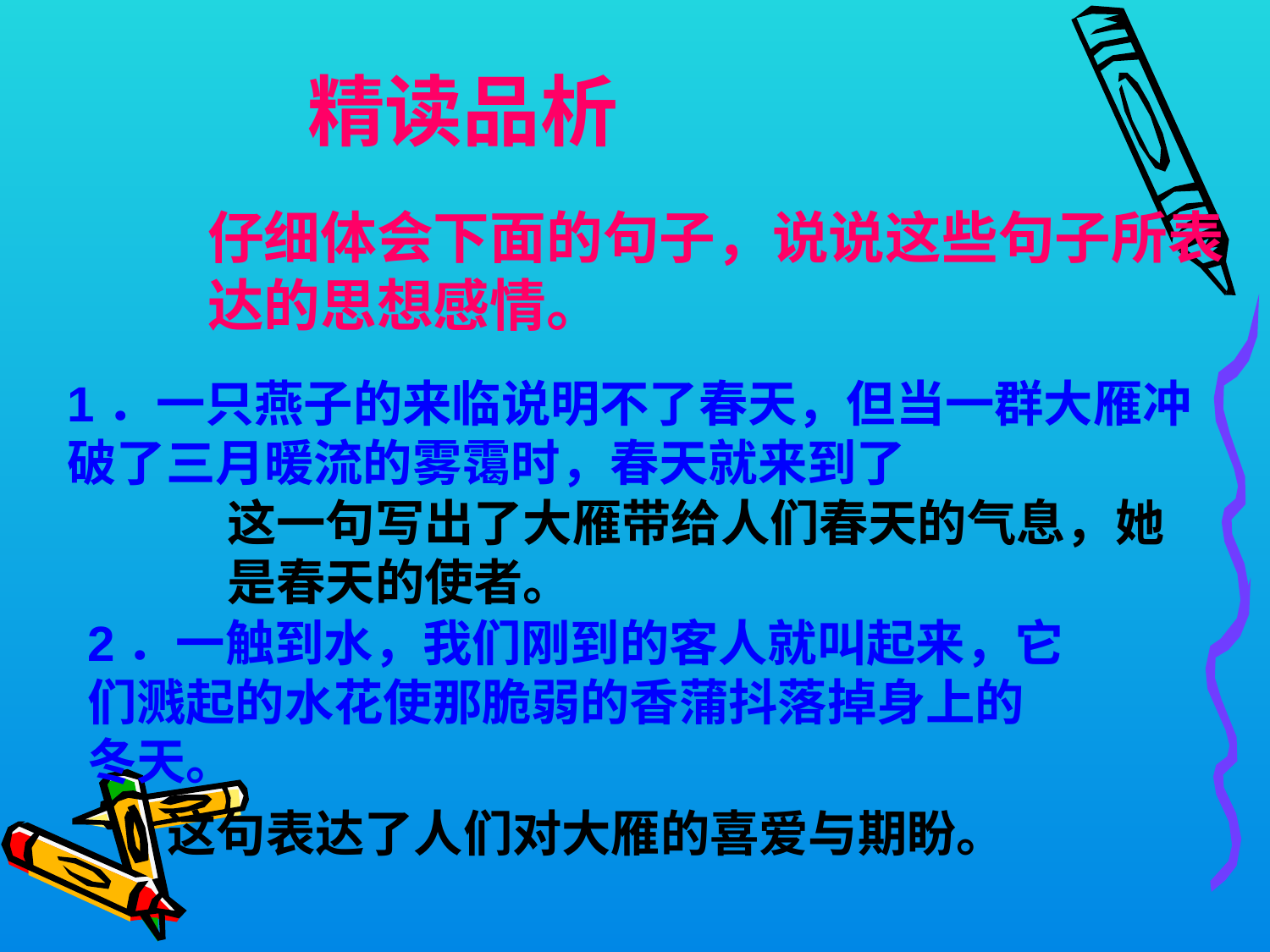

精读品析
仔细体会下面的句子，说说这些句子所表达的思想感情。
1．一只燕子的来临说明不了春天，但当一群大雁冲破了三月暖流的雾霭时，春天就来到了
这一句写出了大雁带给人们春天的气息，她是春天的使者。
2．一触到水，我们刚到的客人就叫起来，它们溅起的水花使那脆弱的香蒲抖落掉身上的冬天。

这句表达了人们对大雁的喜爱与期盼。